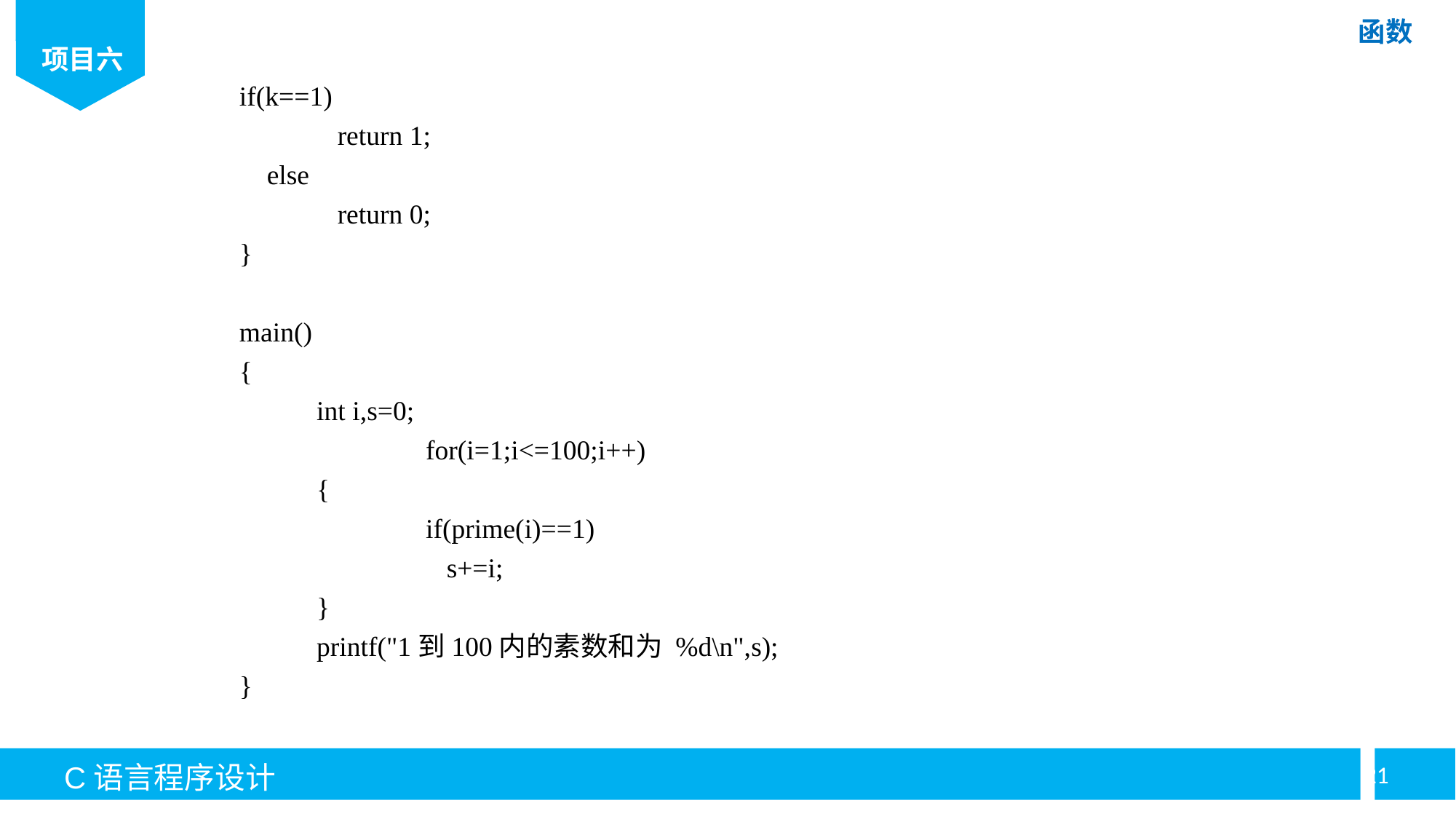

if(k==1)
	   return 1;
    else
	   return 0;
}

main()
{
	int i,s=0;
		for(i=1;i<=100;i++)
	{
		if(prime(i)==1)
		   s+=i;
	}
	printf("1到100内的素数和为 %d\n",s);
}